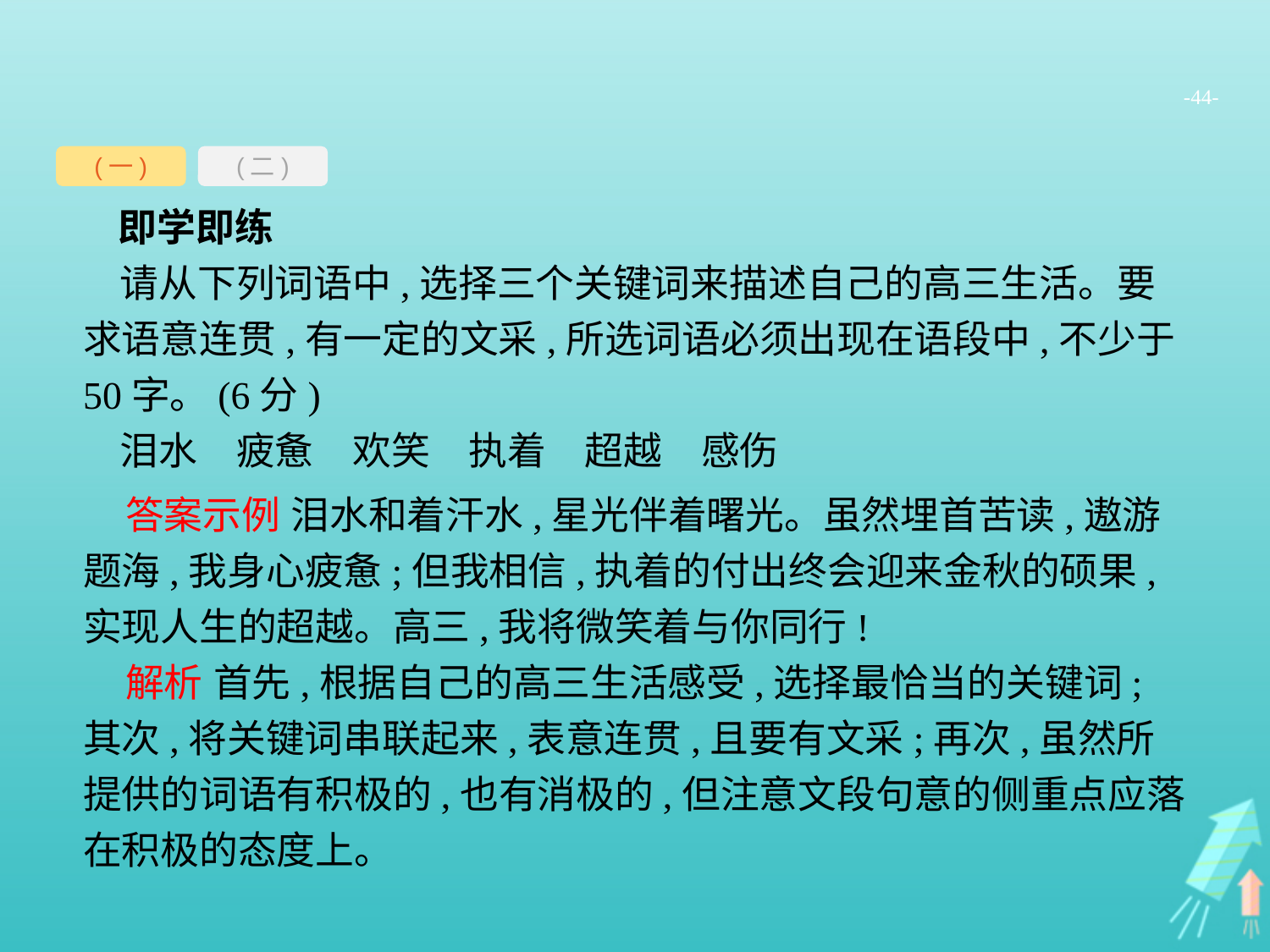

-44-
(一)
(二)
即学即练
请从下列词语中,选择三个关键词来描述自己的高三生活。要求语意连贯,有一定的文采,所选词语必须出现在语段中,不少于50字。(6分)
泪水　疲惫　欢笑　执着　超越　感伤
答案示例 泪水和着汗水,星光伴着曙光。虽然埋首苦读,遨游题海,我身心疲惫;但我相信,执着的付出终会迎来金秋的硕果,实现人生的超越。高三,我将微笑着与你同行!
解析 首先,根据自己的高三生活感受,选择最恰当的关键词;其次,将关键词串联起来,表意连贯,且要有文采;再次,虽然所提供的词语有积极的,也有消极的,但注意文段句意的侧重点应落在积极的态度上。